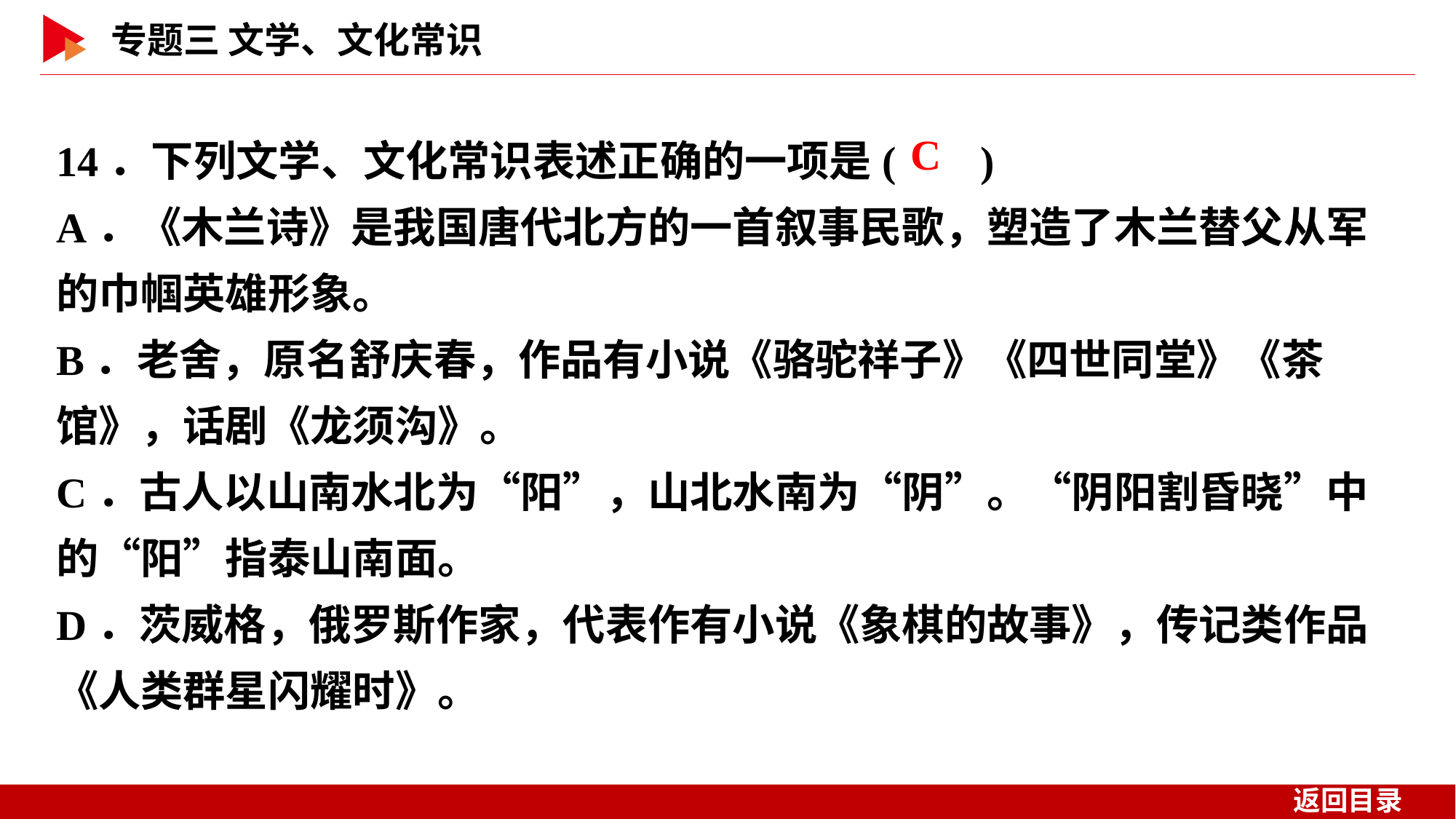

14．下列文学、文化常识表述正确的一项是(        )
A．《木兰诗》是我国唐代北方的一首叙事民歌，塑造了木兰替父从军的巾帼英雄形象。
B．老舍，原名舒庆春，作品有小说《骆驼祥子》《四世同堂》《茶馆》，话剧《龙须沟》。
C．古人以山南水北为“阳”，山北水南为“阴”。“阴阳割昏晓”中的“阳”指泰山南面。
D．茨威格，俄罗斯作家，代表作有小说《象棋的故事》，传记类作品《人类群星闪耀时》。
   C